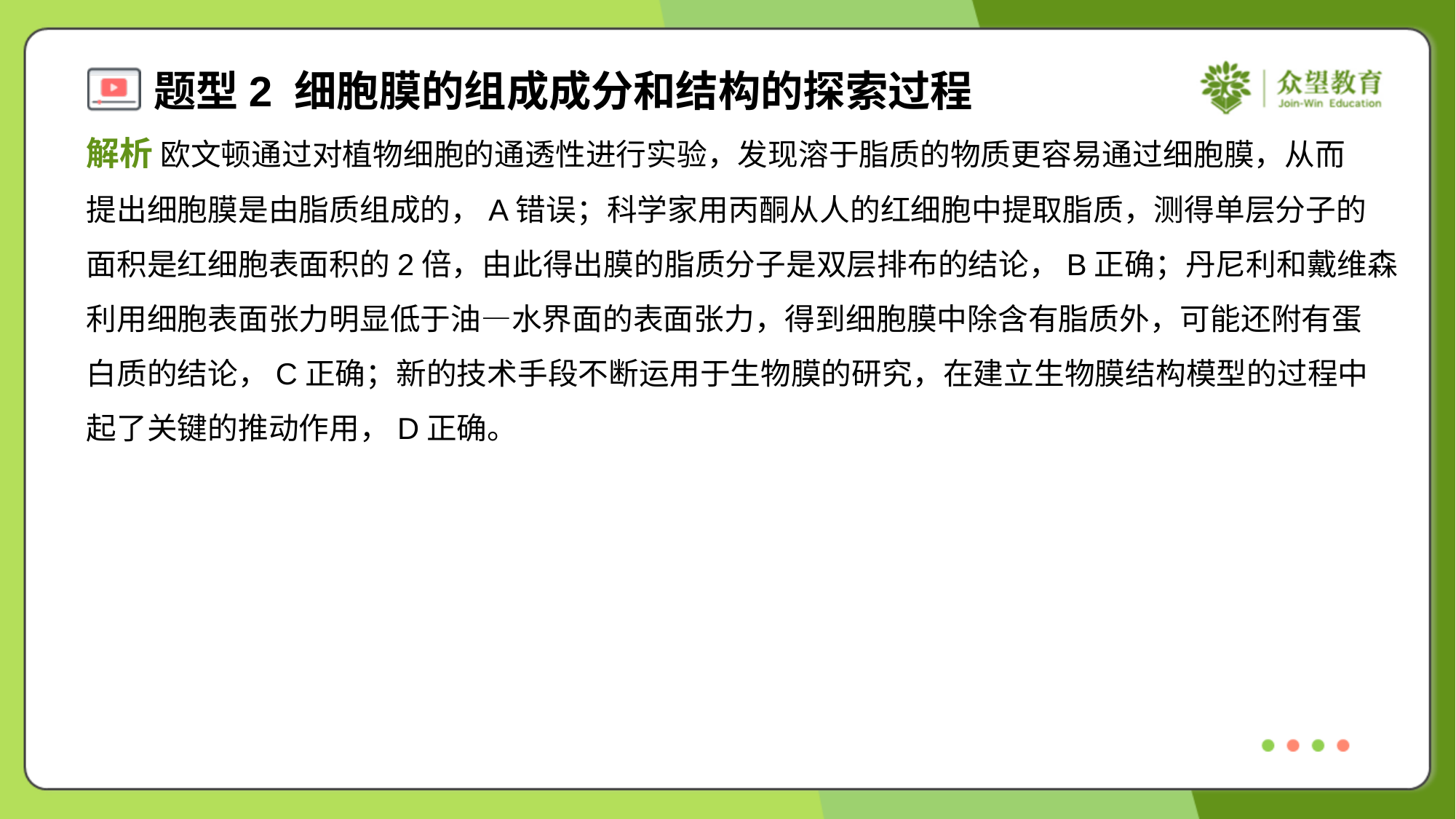

解析 欧文顿通过对植物细胞的通透性进行实验，发现溶于脂质的物质更容易通过细胞膜，从而
提出细胞膜是由脂质组成的，A错误；科学家用丙酮从人的红细胞中提取脂质，测得单层分子的
面积是红细胞表面积的2倍，由此得出膜的脂质分子是双层排布的结论，B正确；丹尼利和戴维森
利用细胞表面张力明显低于油—水界面的表面张力，得到细胞膜中除含有脂质外，可能还附有蛋
白质的结论，C正确；新的技术手段不断运用于生物膜的研究，在建立生物膜结构模型的过程中
起了关键的推动作用，D正确。